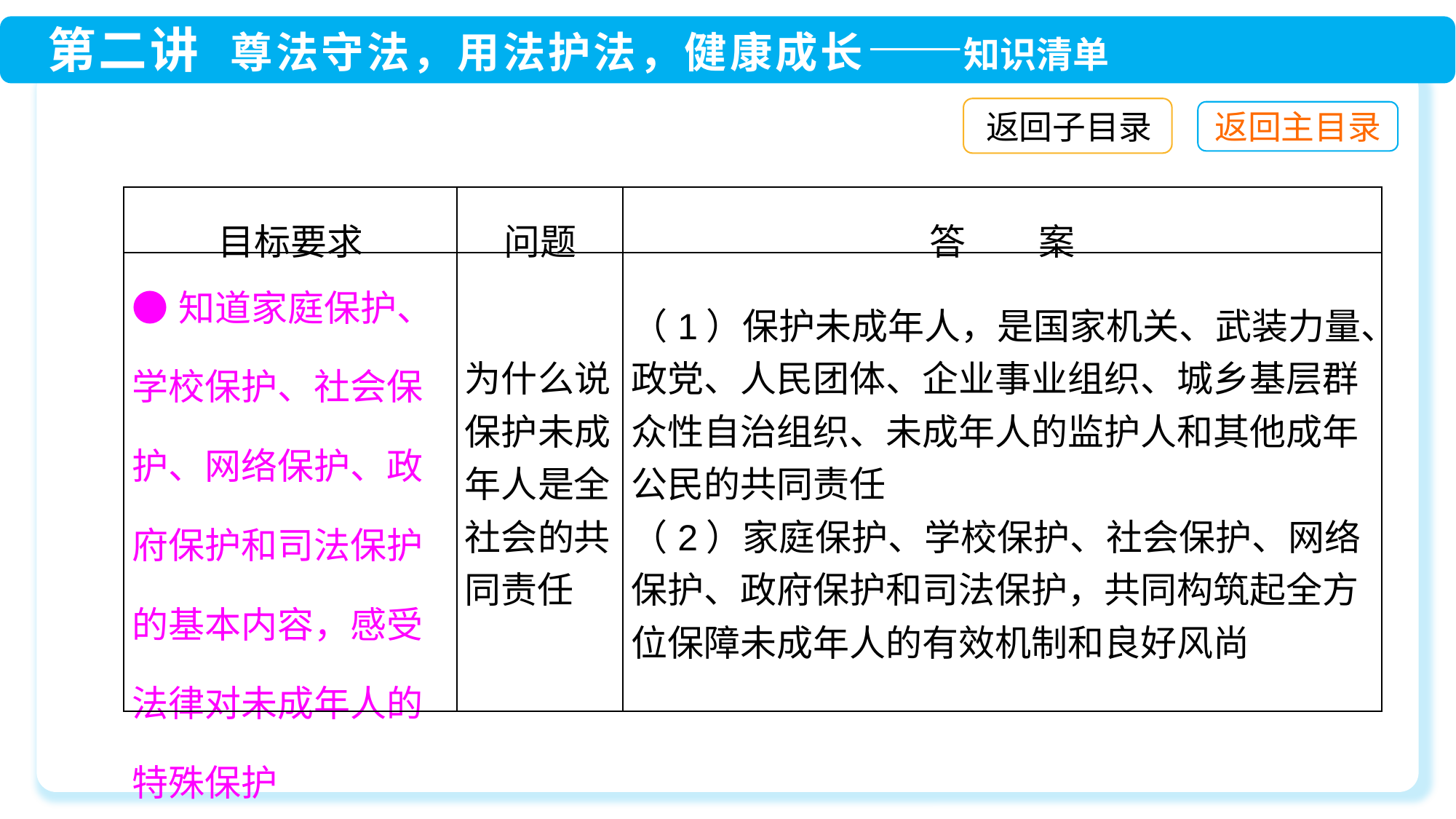

返回子目录
| 目标要求 | 问题 | 答　　案 |
| --- | --- | --- |
| ●知道家庭保护、学校保护、社会保护、网络保护、政府保护和司法保护的基本内容，感受法律对未成年人的特殊保护 | 为什么说保护未成年人是全社会的共同责任 | （1）保护未成年人，是国家机关、武装力量、政党、人民团体、企业事业组织、城乡基层群众性自治组织、未成年人的监护人和其他成年公民的共同责任 （2）家庭保护、学校保护、社会保护、网络保护、政府保护和司法保护，共同构筑起全方位保障未成年人的有效机制和良好风尚 |